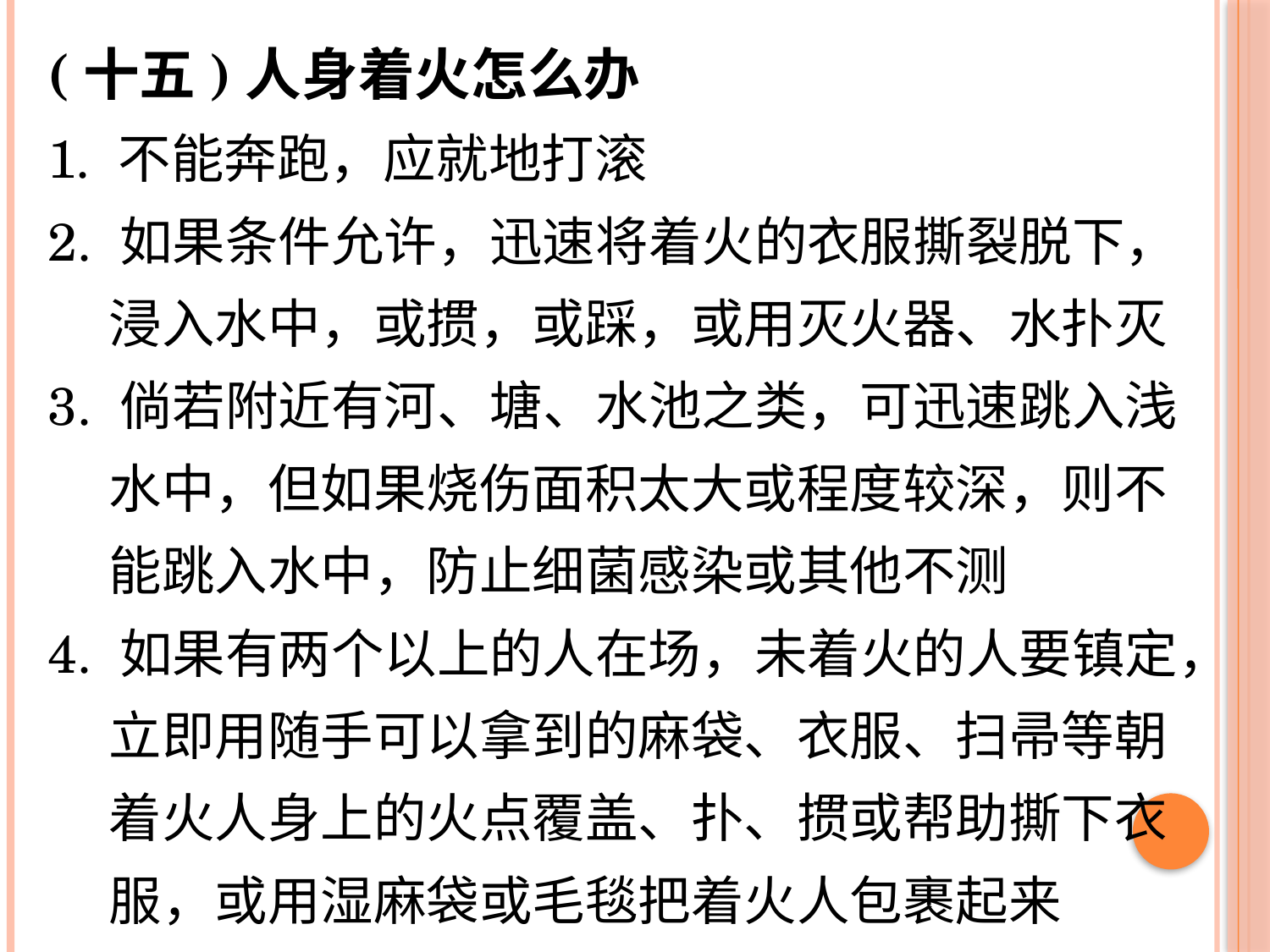

(十五)人身着火怎么办
1. 不能奔跑，应就地打滚
2. 如果条件允许，迅速将着火的衣服撕裂脱下，浸入水中，或掼，或踩，或用灭火器、水扑灭
3. 倘若附近有河、塘、水池之类，可迅速跳入浅水中，但如果烧伤面积太大或程度较深，则不能跳入水中，防止细菌感染或其他不测
4. 如果有两个以上的人在场，未着火的人要镇定，立即用随手可以拿到的麻袋、衣服、扫帚等朝着火人身上的火点覆盖、扑、掼或帮助撕下衣服，或用湿麻袋或毛毯把着火人包裹起来